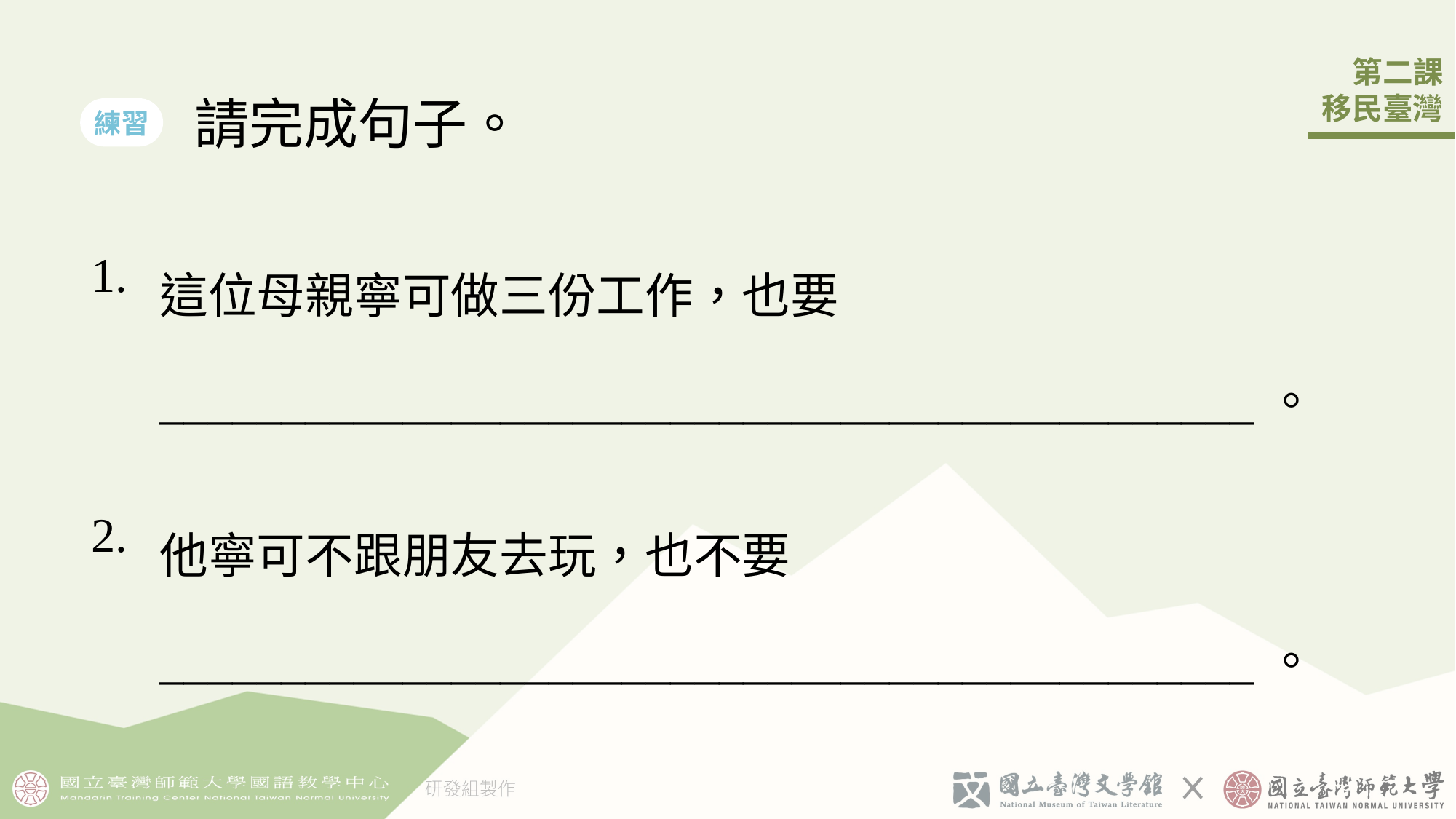

請完成句子。
練習
| 1. | 這位母親寧可做三份工作，也要\_\_\_\_\_\_\_\_\_\_\_\_\_\_\_\_\_\_\_\_\_\_\_\_\_\_\_\_\_\_\_\_\_\_\_\_\_\_\_\_\_\_\_\_\_。 |
| --- | --- |
| 2. | 他寧可不跟朋友去玩，也不󠇡要 \_\_\_\_\_\_\_\_\_\_\_\_\_\_\_\_\_\_\_\_\_\_\_\_\_\_\_\_\_\_\_\_\_\_\_\_\_\_\_\_\_\_\_\_\_。 |